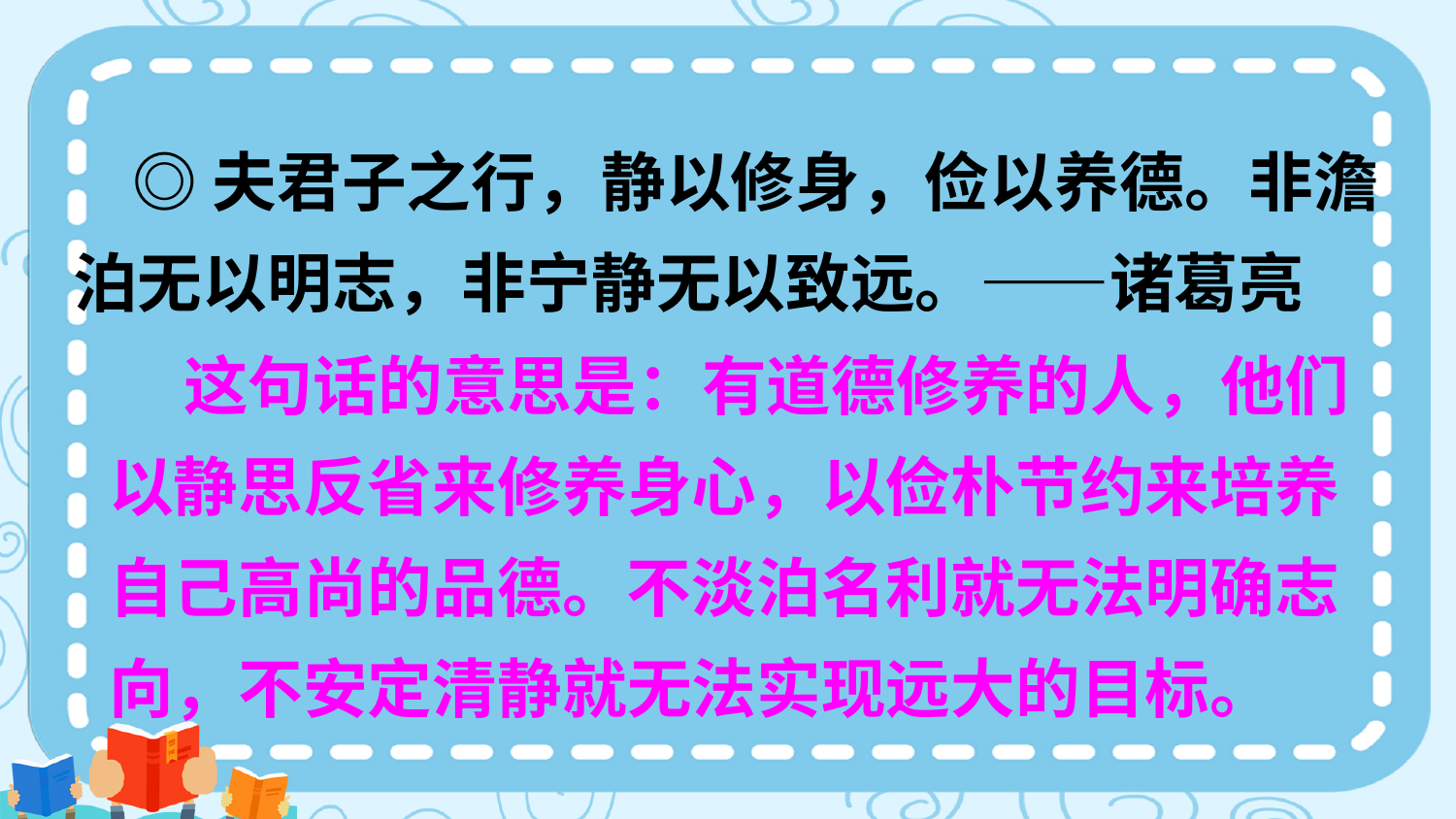

◎夫君子之行，静以修身，俭以养德。非澹泊无以明志，非宁静无以致远。——诸葛亮
    这句话的意思是：有道德修养的人，他们以静思反省来修养身心，以俭朴节约来培养自己高尚的品德。不淡泊名利就无法明确志向，不安定清静就无法实现远大的目标。